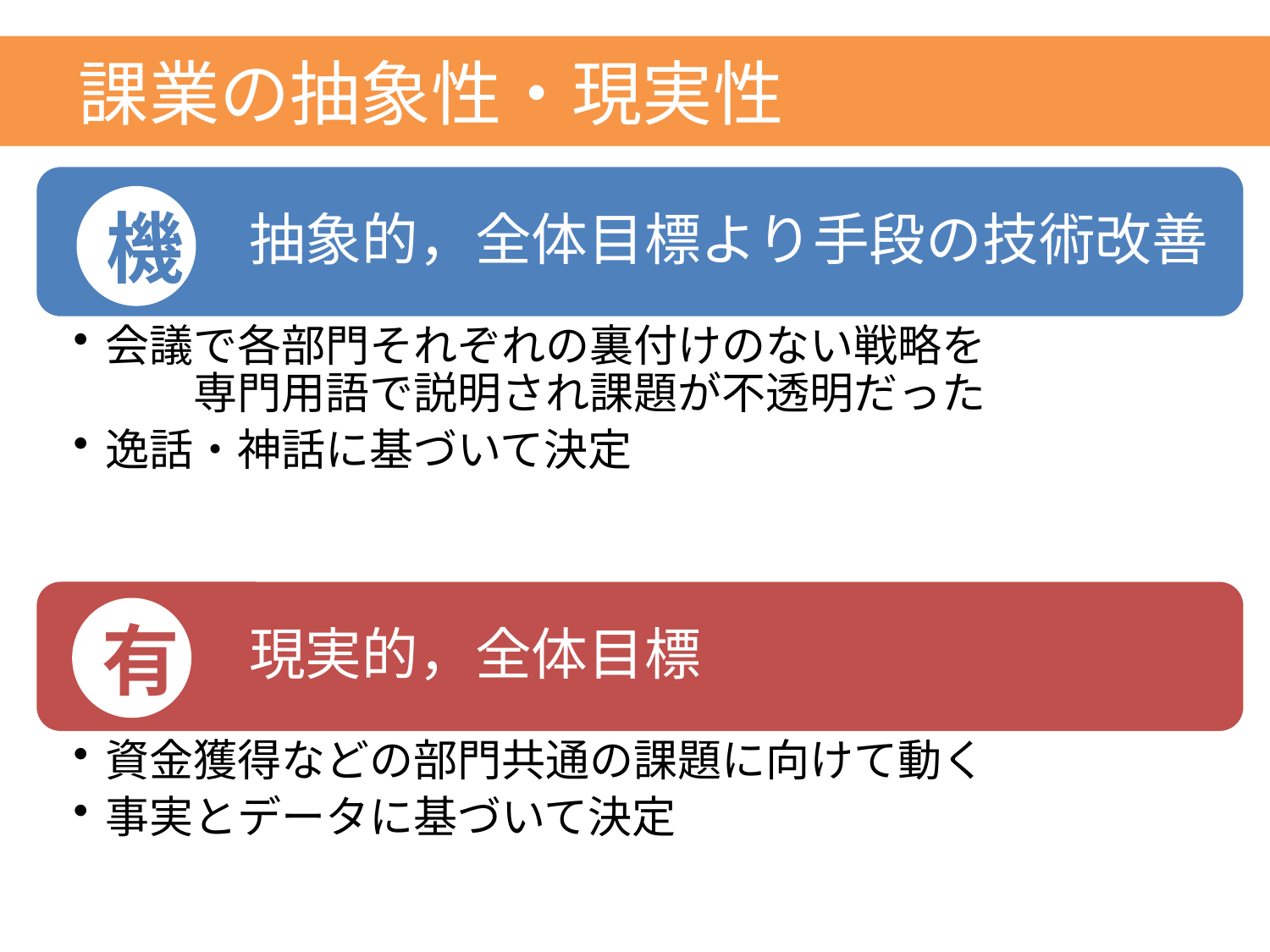

課業の抽象性・現実性
　　 　抽象的，全体目標より手段の技術改善
会議で各部門それぞれの裏付けのない戦略を　　　　　　　専門用語で説明され課題が不透明だった
逸話・神話に基づいて決定
　　 　現実的，全体目標
資金獲得などの部門共通の課題に向けて動く
事実とデータに基づいて決定
機
有